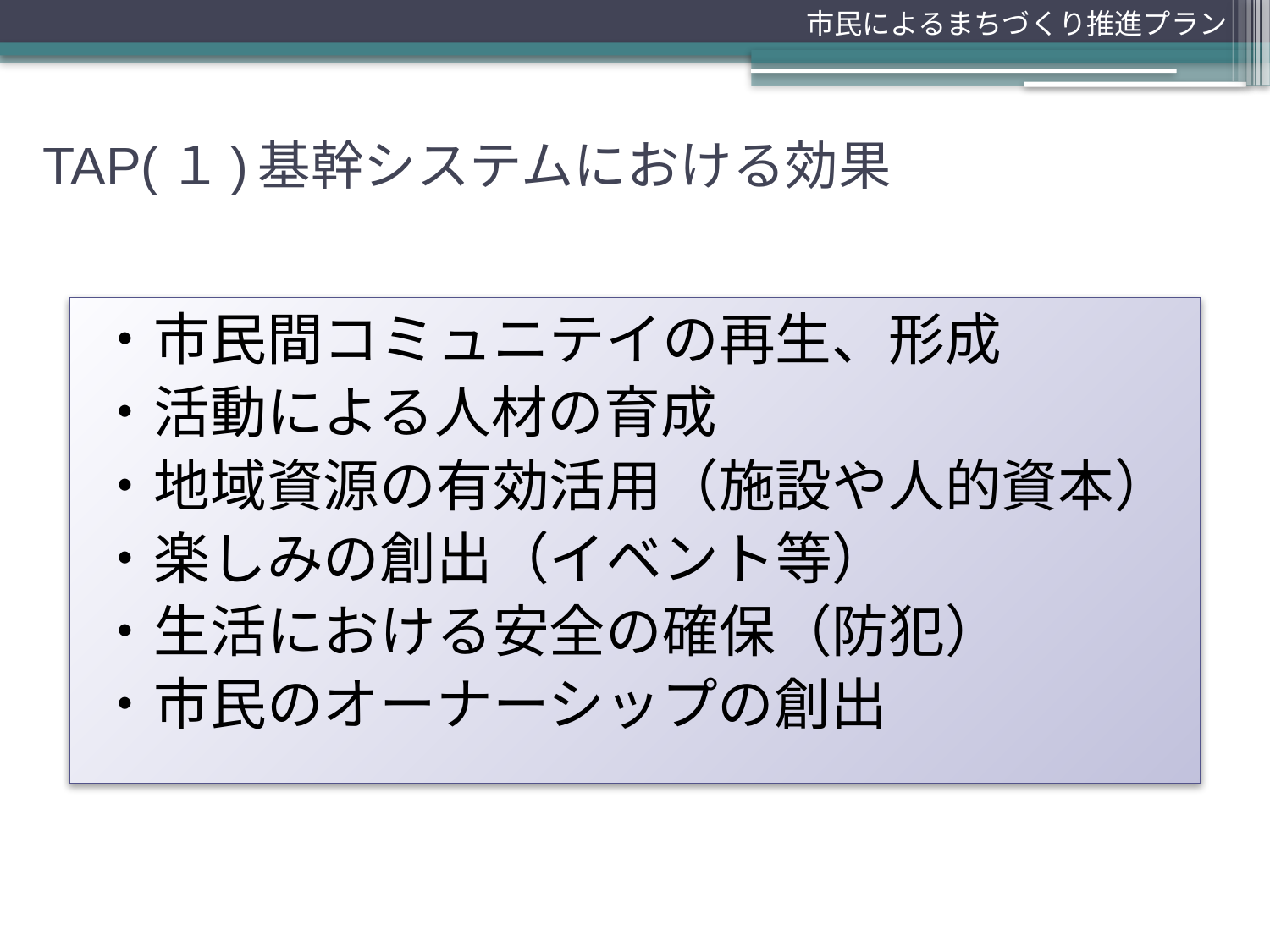

市民によるまちづくり推進プラン
TAP(１)基幹システムにおける効果
・市民間コミュニテイの再生、形成
・活動による人材の育成
・地域資源の有効活用（施設や人的資本）
・楽しみの創出（イベント等）
・生活における安全の確保（防犯）
・市民のオーナーシップの創出